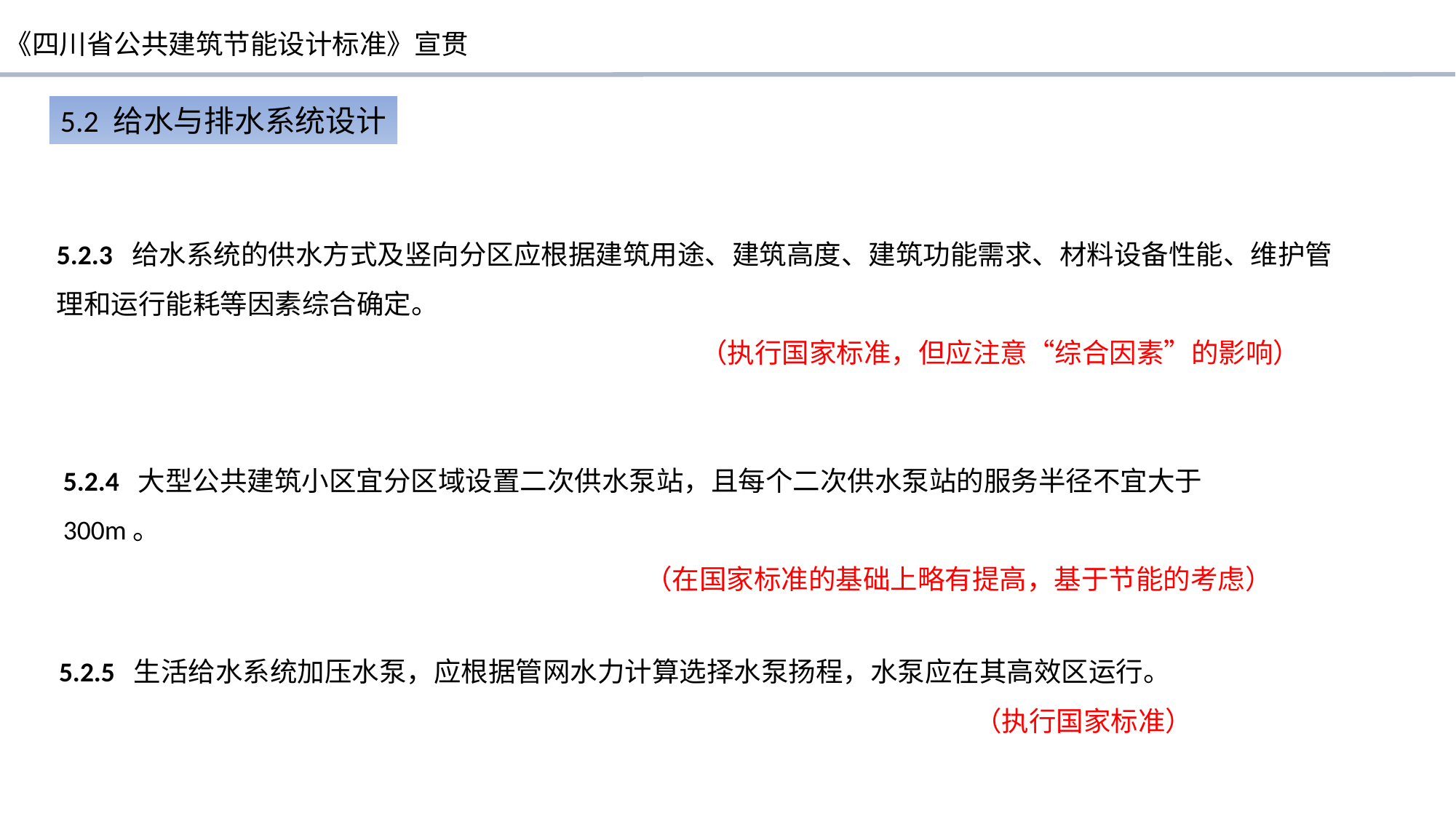

5.2 给水与排水系统设计
5.2.3  给水系统的供水方式及竖向分区应根据建筑用途、建筑高度、建筑功能需求、材料设备性能、维护管理和运行能耗等因素综合确定。
                                                                                                       （执行国家标准，但应注意“综合因素”的影响）
5.2.4  大型公共建筑小区宜分区域设置二次供水泵站，且每个二次供水泵站的服务半径不宜大于300m。
                                                                                             （在国家标准的基础上略有提高，基于节能的考虑）
5.2.5  生活给水系统加压水泵，应根据管网水力计算选择水泵扬程，水泵应在其高效区运行。
                                                                                                                                                   （执行国家标准）